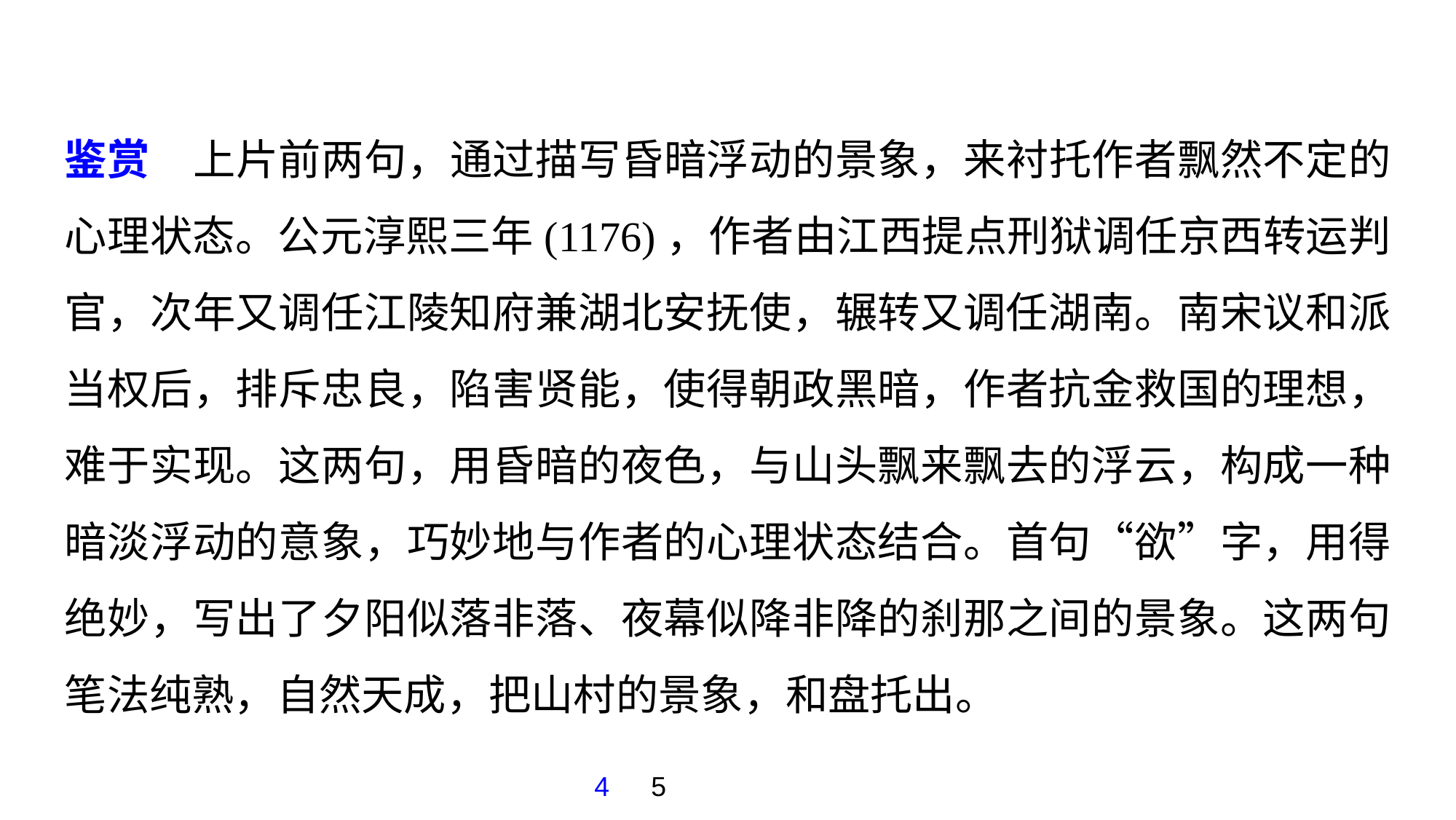

鉴赏　上片前两句，通过描写昏暗浮动的景象，来衬托作者飘然不定的心理状态。公元淳熙三年(1176)，作者由江西提点刑狱调任京西转运判官，次年又调任江陵知府兼湖北安抚使，辗转又调任湖南。南宋议和派当权后，排斥忠良，陷害贤能，使得朝政黑暗，作者抗金救国的理想，难于实现。这两句，用昏暗的夜色，与山头飘来飘去的浮云，构成一种暗淡浮动的意象，巧妙地与作者的心理状态结合。首句“欲”字，用得绝妙，写出了夕阳似落非落、夜幕似降非降的刹那之间的景象。这两句笔法纯熟，自然天成，把山村的景象，和盘托出。
4
5